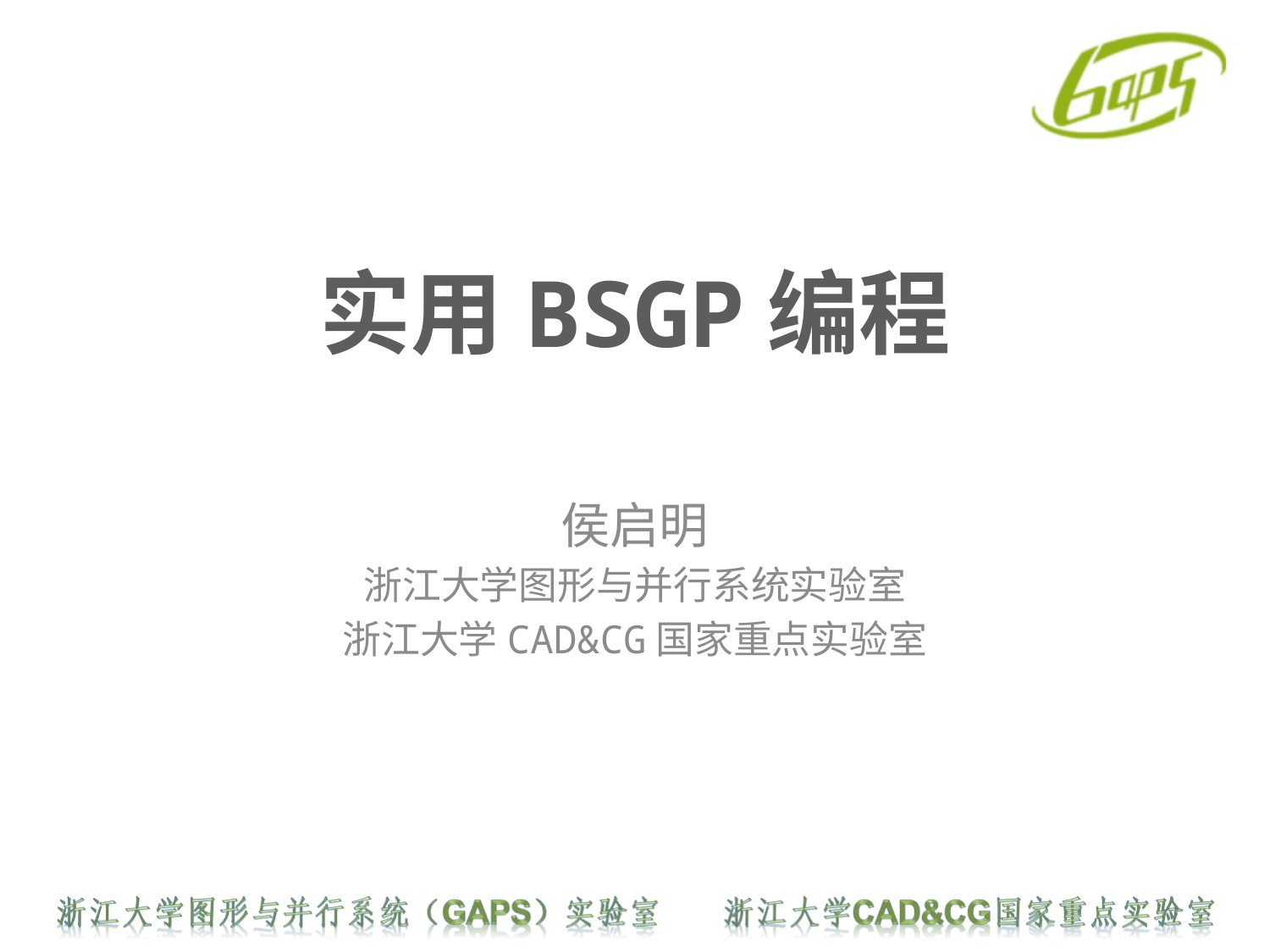

# 实用BSGP编程
侯启明
浙江大学图形与并行系统实验室
浙江大学CAD&CG国家重点实验室